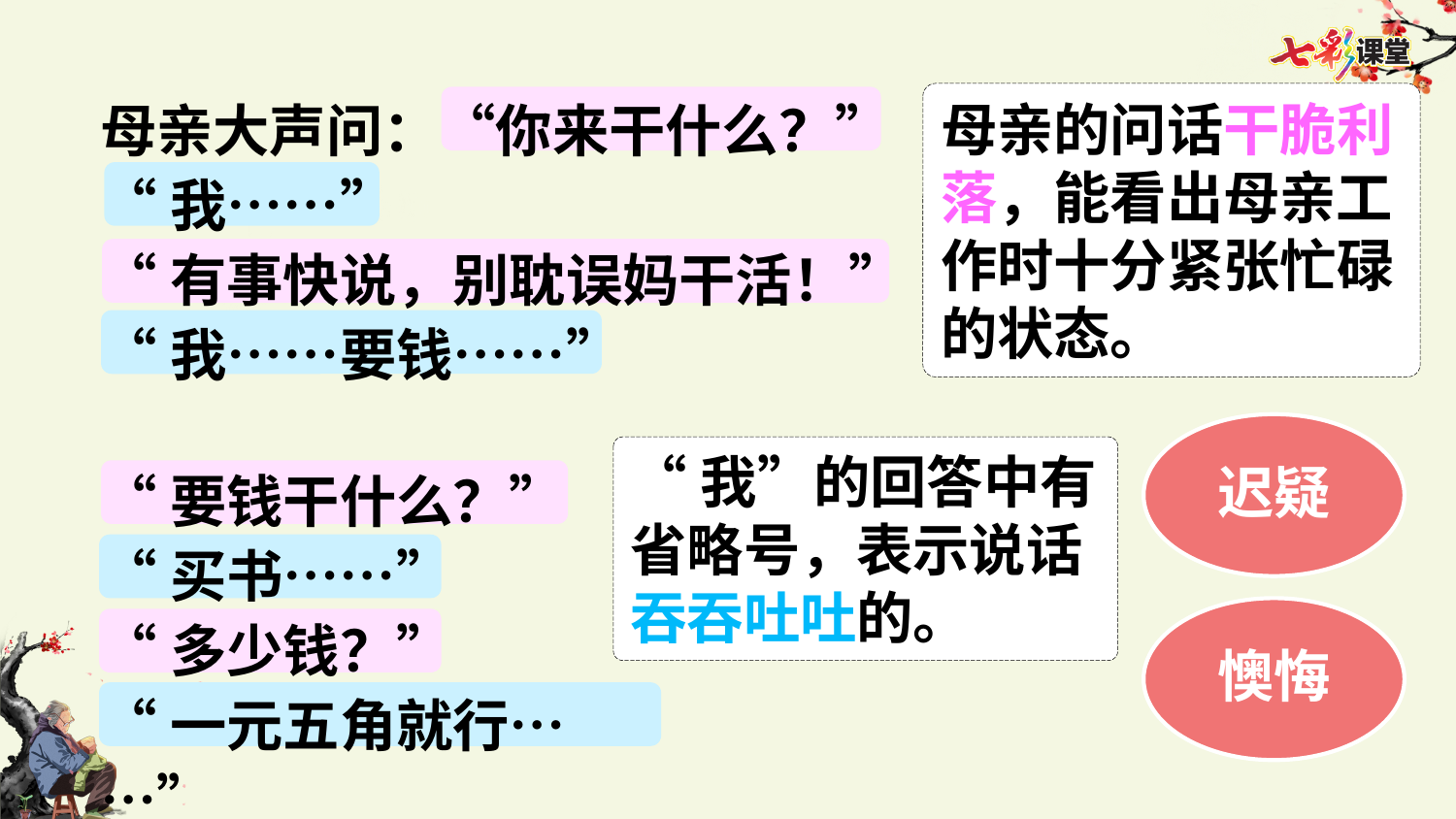

母亲大声问：“你来干什么？”
“我……”
“有事快说，别耽误妈干活！”
“我……要钱……”

母亲的问话干脆利落，能看出母亲工作时十分紧张忙碌的状态。
迟疑
“我”的回答中有省略号，表示说话吞吞吐吐的。
“要钱干什么？”
“买书……”
“多少钱？”
“一元五角就行……”

懊悔